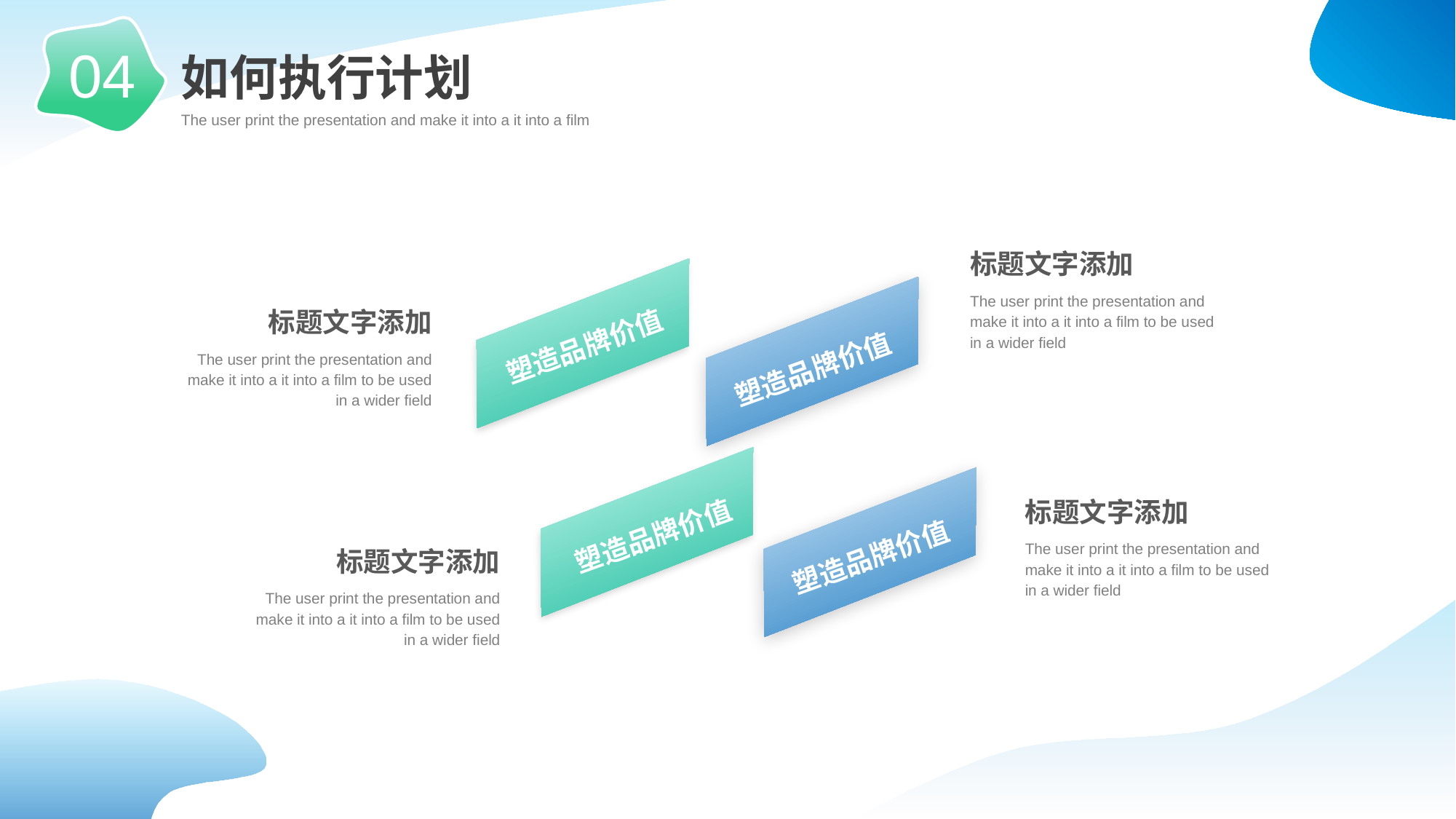

04
如何执行计划
The user print the presentation and make it into a it into a film
标题文字添加
The user print the presentation and make it into a it into a film to be used in a wider field
标题文字添加
The user print the presentation and make it into a it into a film to be used in a wider field

塑造品牌价值

塑造品牌价值

塑造品牌价值

塑造品牌价值
标题文字添加
The user print the presentation and make it into a it into a film to be used in a wider field
标题文字添加
The user print the presentation and make it into a it into a film to be used in a wider field